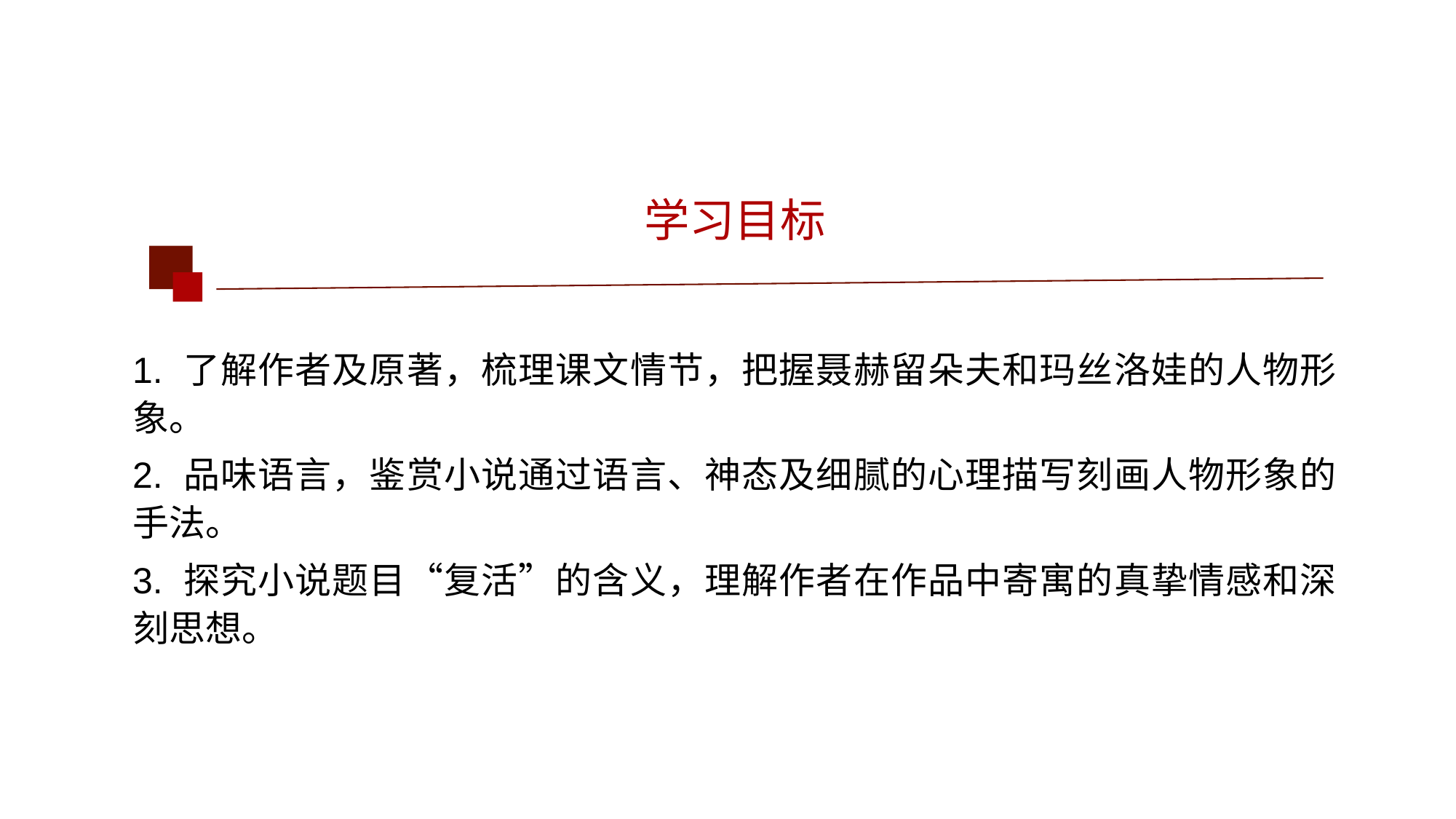

学习目标

1. 了解作者及原著，梳理课文情节，把握聂赫留朵夫和玛丝洛娃的人物形象。
2. 品味语言，鉴赏小说通过语言、神态及细腻的心理描写刻画人物形象的手法。
3. 探究小说题目“复活”的含义，理解作者在作品中寄寓的真挚情感和深刻思想。